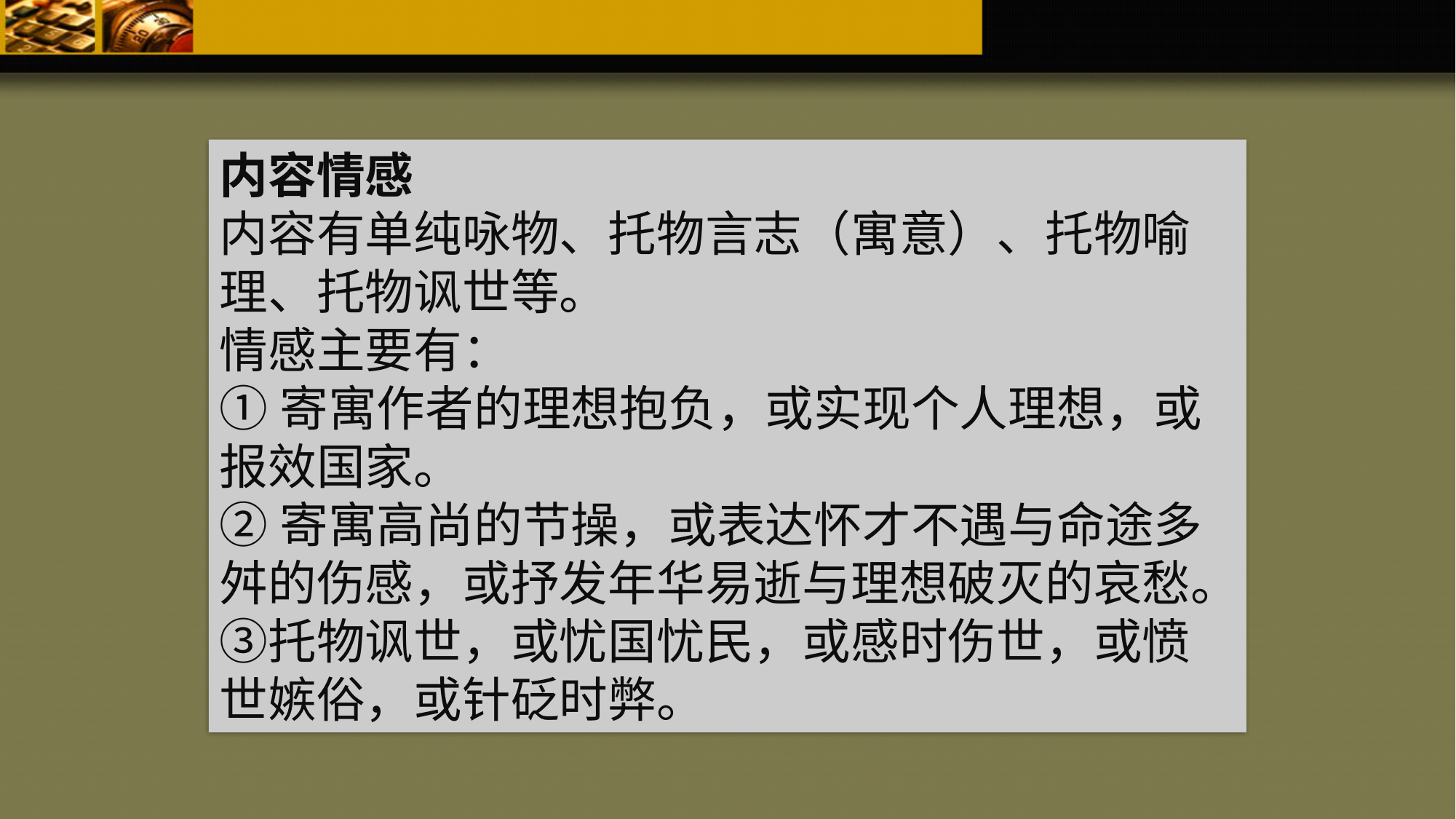

内容情感
内容有单纯咏物、托物言志（寓意）、托物喻理、托物讽世等。
情感主要有：
①寄寓作者的理想抱负，或实现个人理想，或报效国家。
②寄寓高尚的节操，或表达怀才不遇与命途多舛的伤感，或抒发年华易逝与理想破灭的哀愁。③托物讽世，或忧国忧民，或感时伤世，或愤世嫉俗，或针砭时弊。